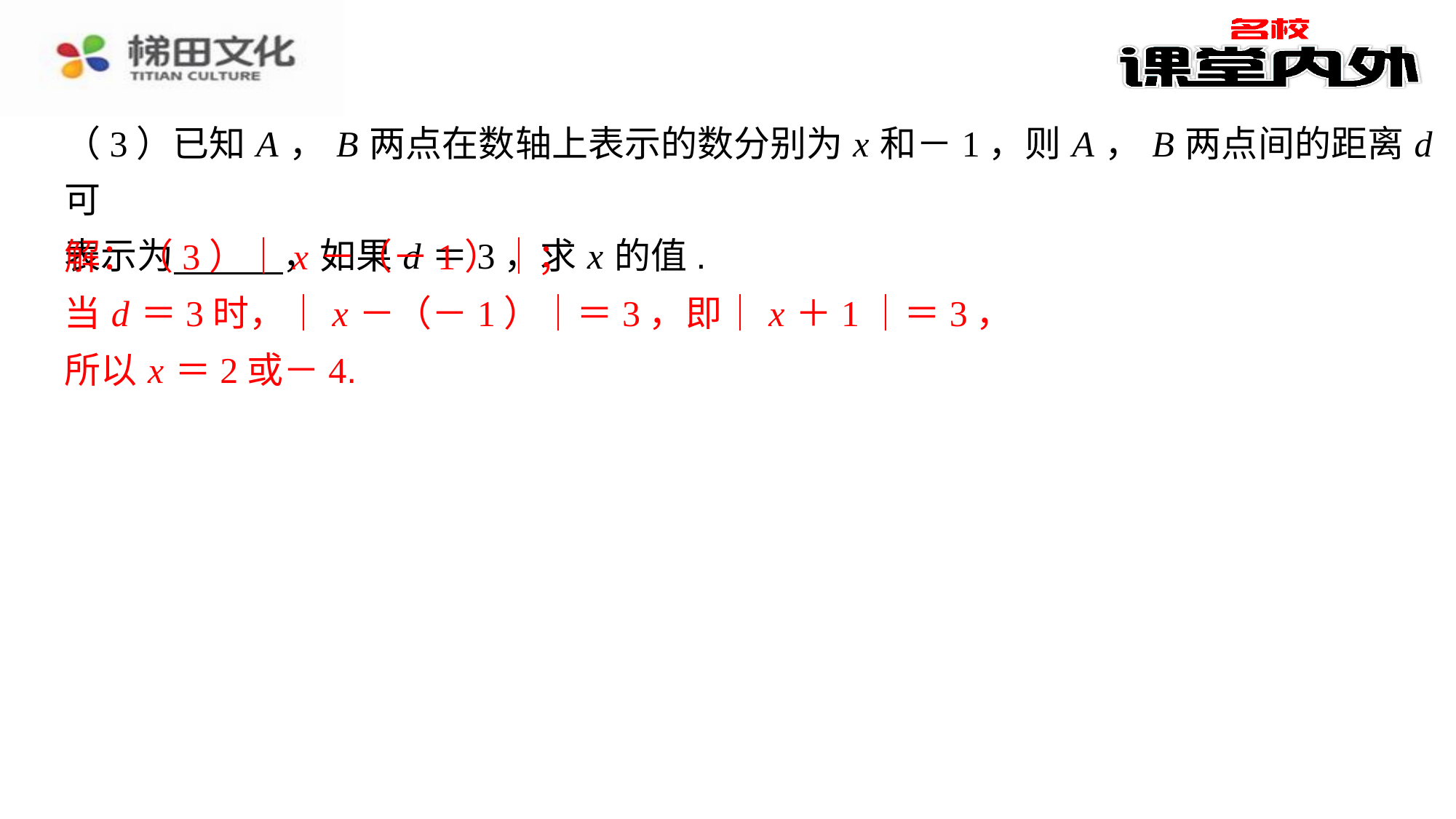

（3）已知 A ， B 两点在数轴上表示的数分别为 x 和－1，则 A ， B 两点间的距离 d 可
表示为 　　　，如果 d ＝3，求 x 的值.
解：（3）｜ x －（－1）｜；
当 d ＝3时，｜ x －（－1）｜＝3，即｜ x ＋1｜＝3，
所以 x ＝2或－4.
解：（3）｜ x －（－1）｜；
当 d ＝3时，｜ x －（－1）｜＝3，即｜ x ＋1｜＝3，
所以 x ＝2或－4.